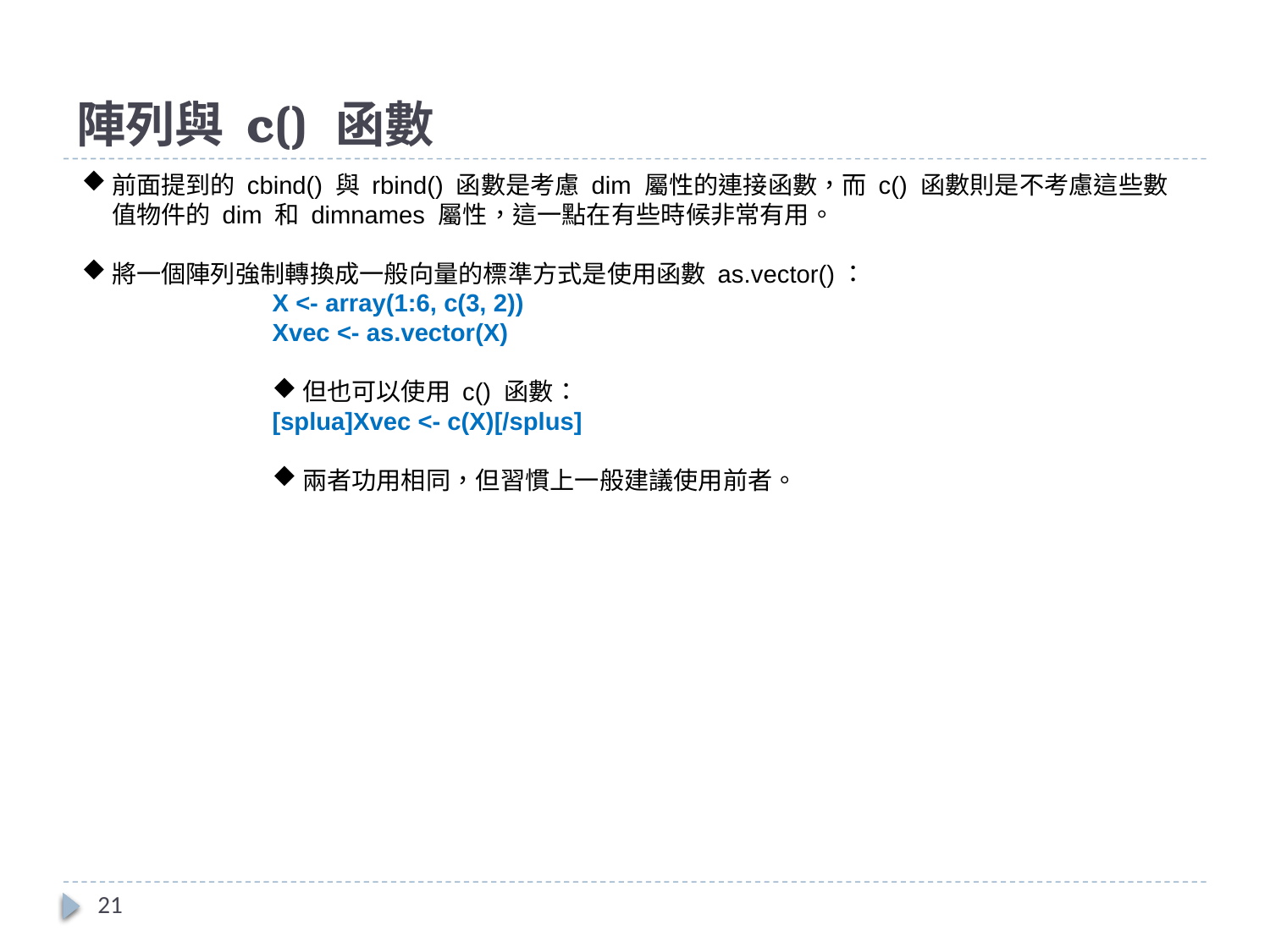

# 陣列與 c() 函數
前面提到的 cbind() 與 rbind() 函數是考慮 dim 屬性的連接函數，而 c() 函數則是不考慮這些數值物件的 dim 和 dimnames 屬性，這一點在有些時候非常有用。

將一個陣列強制轉換成一般向量的標準方式是使用函數 as.vector()：
X <- array(1:6, c(3, 2))
Xvec <- as.vector(X)

但也可以使用 c() 函數：
[splua]Xvec <- c(X)[/splus]

兩者功用相同，但習慣上一般建議使用前者。
21